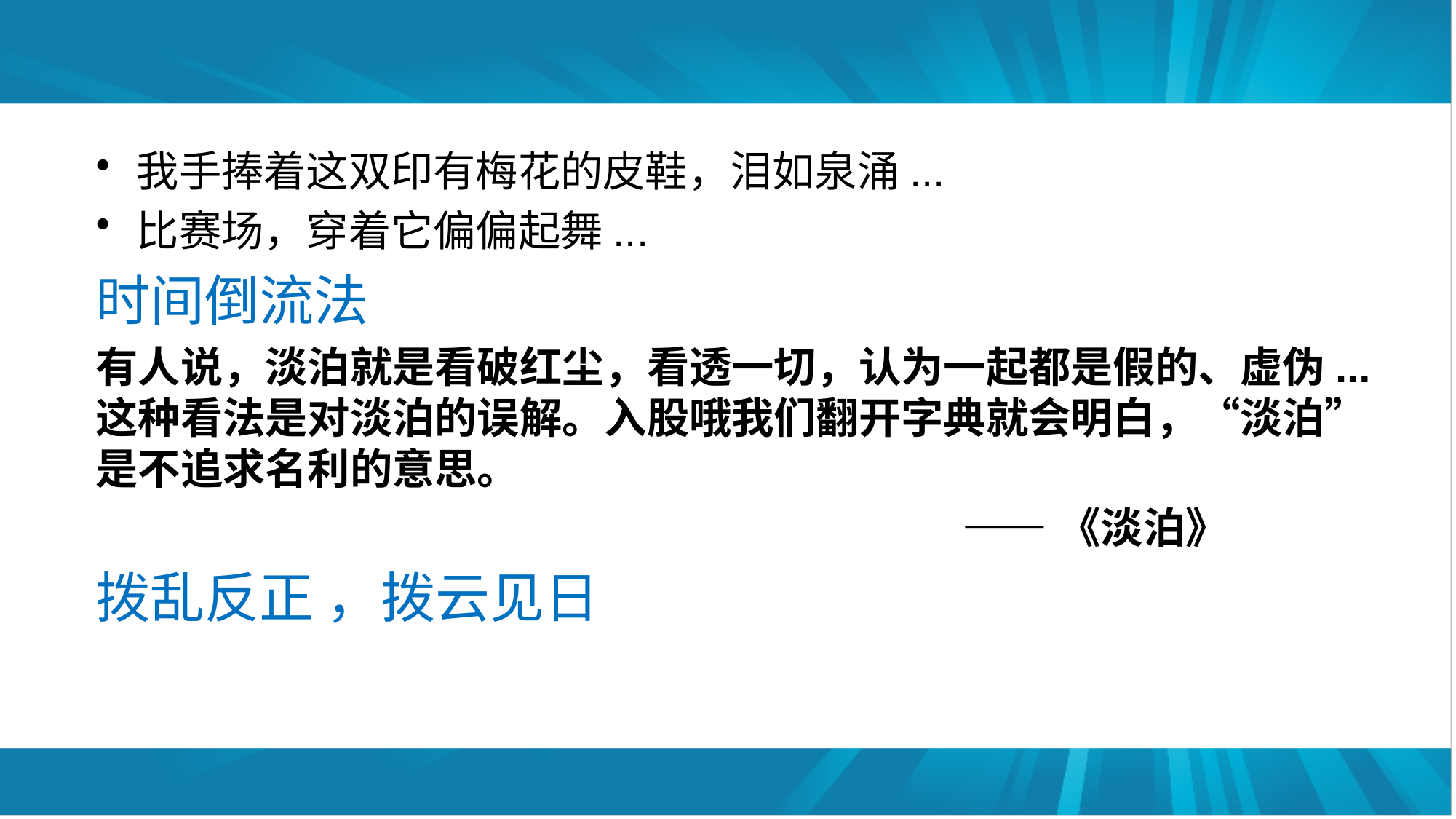

#
我手捧着这双印有梅花的皮鞋，泪如泉涌...
比赛场，穿着它偏偏起舞...
时间倒流法
有人说，淡泊就是看破红尘，看透一切，认为一起都是假的、虚伪...这种看法是对淡泊的误解。入股哦我们翻开字典就会明白，“淡泊”是不追求名利的意思。
                                                                                          ——《淡泊》
拨乱反正 ，拨云见日